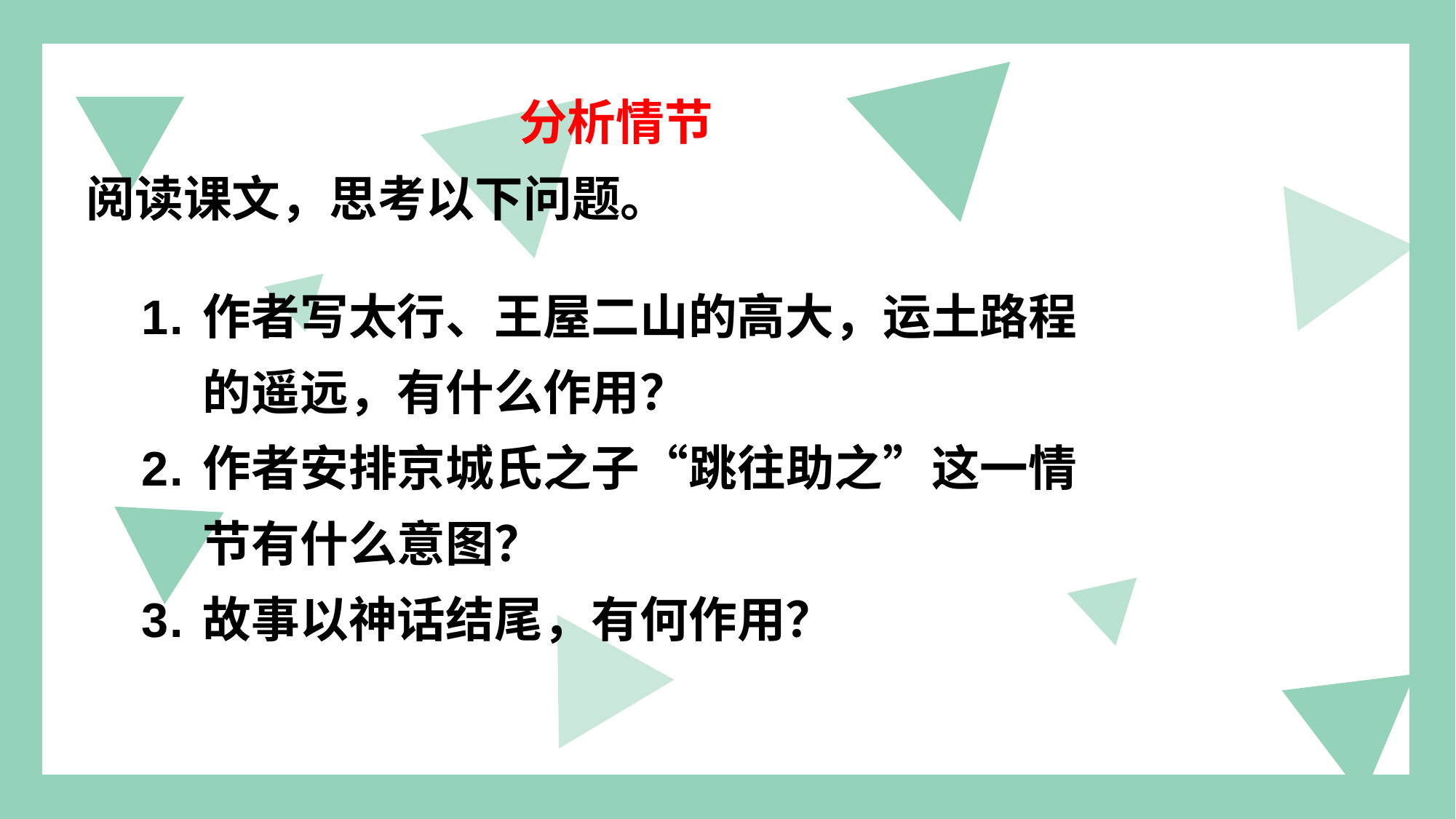

分析情节

阅读课文，思考以下问题。

作者写太行、王屋二山的高大，运土路程的遥远，有什么作用？
作者安排京城氏之子“跳往助之”这一情节有什么意图？
故事以神话结尾，有何作用？